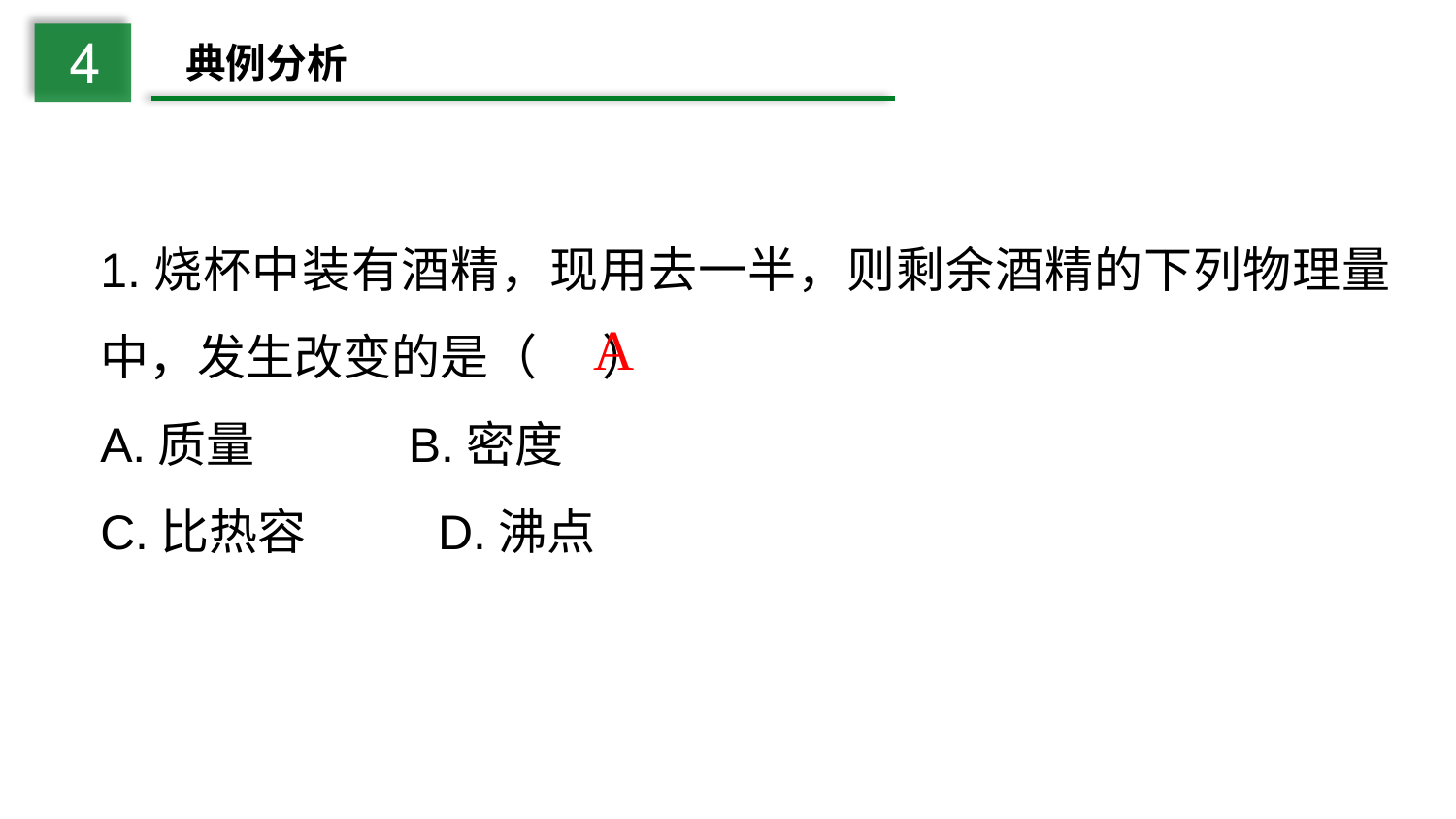

4

典例分析
1.烧杯中装有酒精，现用去一半，则剩余酒精的下列物理量中，发生改变的是（      ）
A.质量             B.密度
C.比热容           D.沸点
A